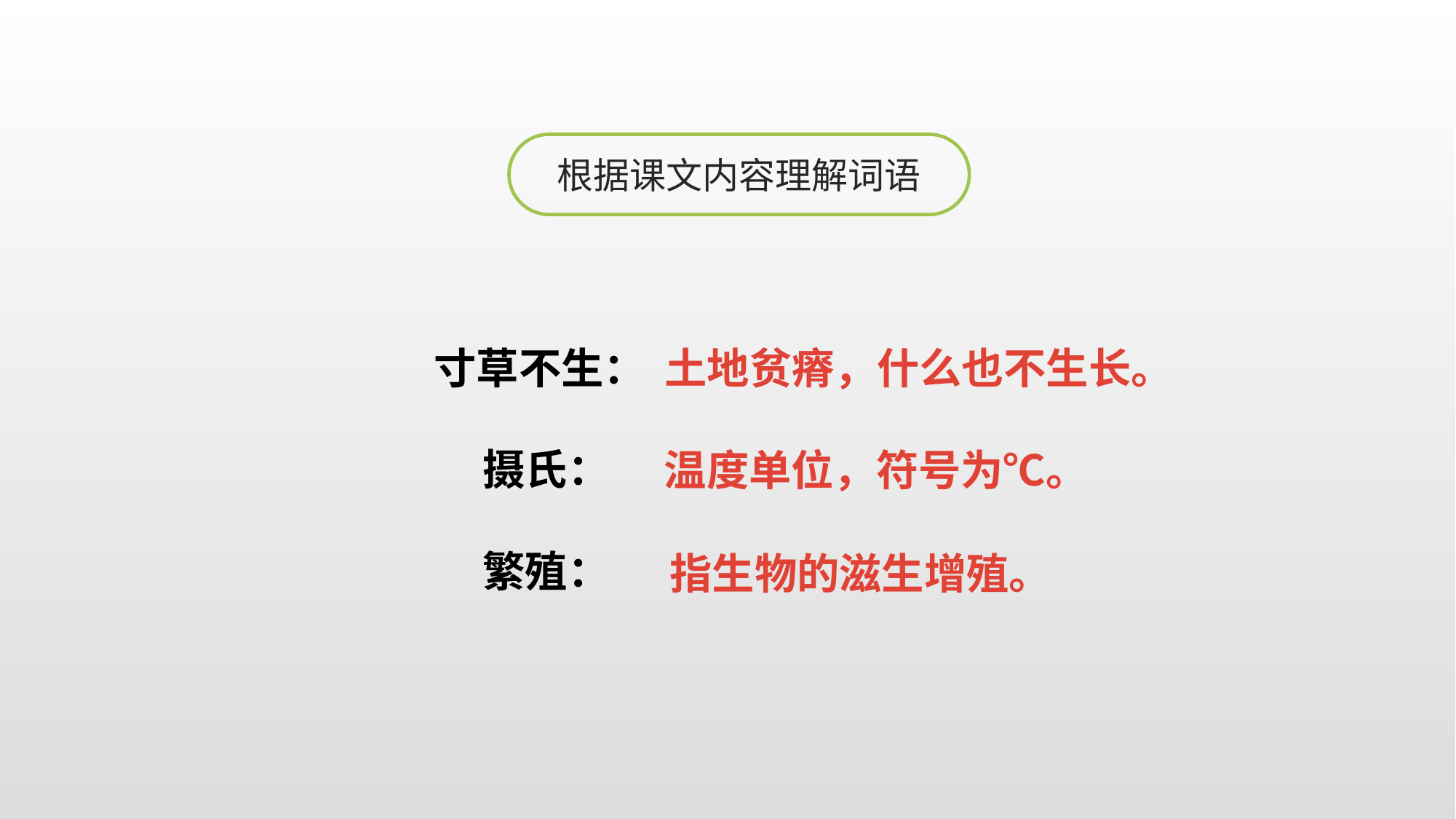

根据课文内容理解词语
土地贫瘠，什么也不生长。
寸草不生：

    摄氏：

    繁殖：
温度单位，符号为℃。
指生物的滋生增殖。